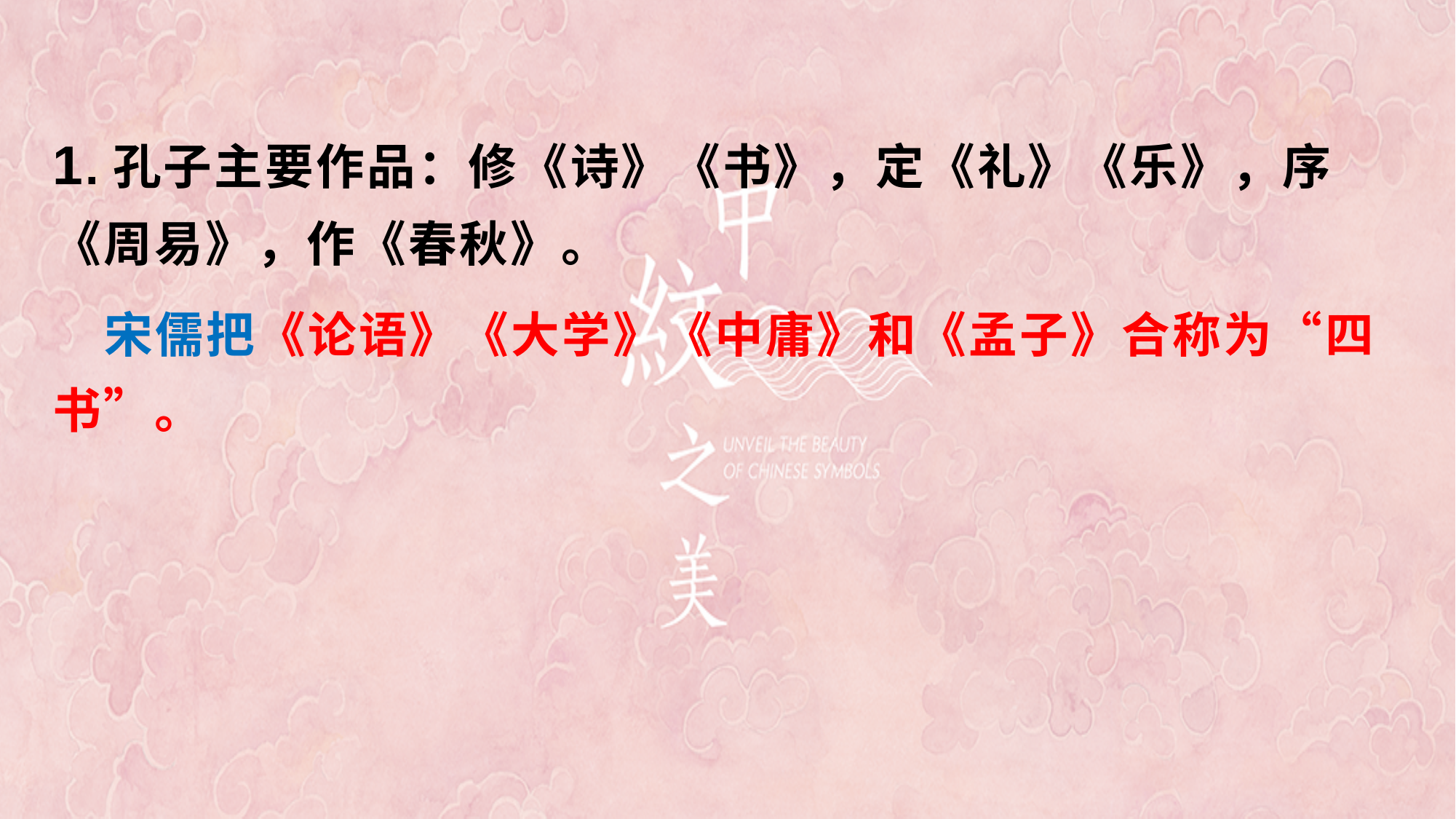

1.孔子主要作品：修《诗》《书》，定《礼》《乐》，序《周易》，作《春秋》。
   宋儒把《论语》《大学》《中庸》和《孟子》合称为“四书”。